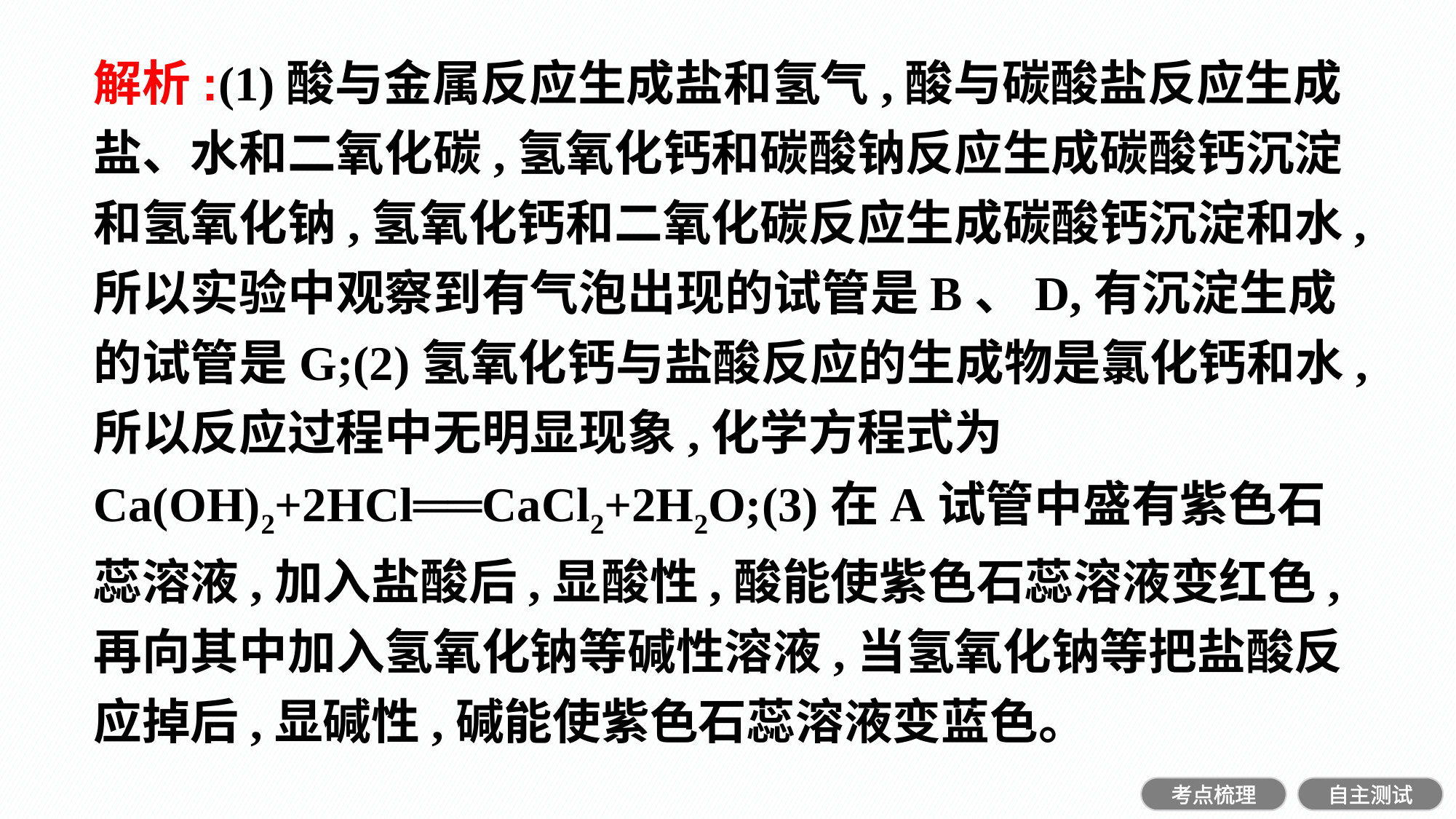

解析:(1)酸与金属反应生成盐和氢气,酸与碳酸盐反应生成盐、水和二氧化碳,氢氧化钙和碳酸钠反应生成碳酸钙沉淀和氢氧化钠,氢氧化钙和二氧化碳反应生成碳酸钙沉淀和水,所以实验中观察到有气泡出现的试管是B、D,有沉淀生成的试管是G;(2)氢氧化钙与盐酸反应的生成物是氯化钙和水,所以反应过程中无明显现象,化学方程式为Ca(OH)2+2HCl══CaCl2+2H2O;(3)在A试管中盛有紫色石蕊溶液,加入盐酸后,显酸性,酸能使紫色石蕊溶液变红色,再向其中加入氢氧化钠等碱性溶液,当氢氧化钠等把盐酸反应掉后,显碱性,碱能使紫色石蕊溶液变蓝色。